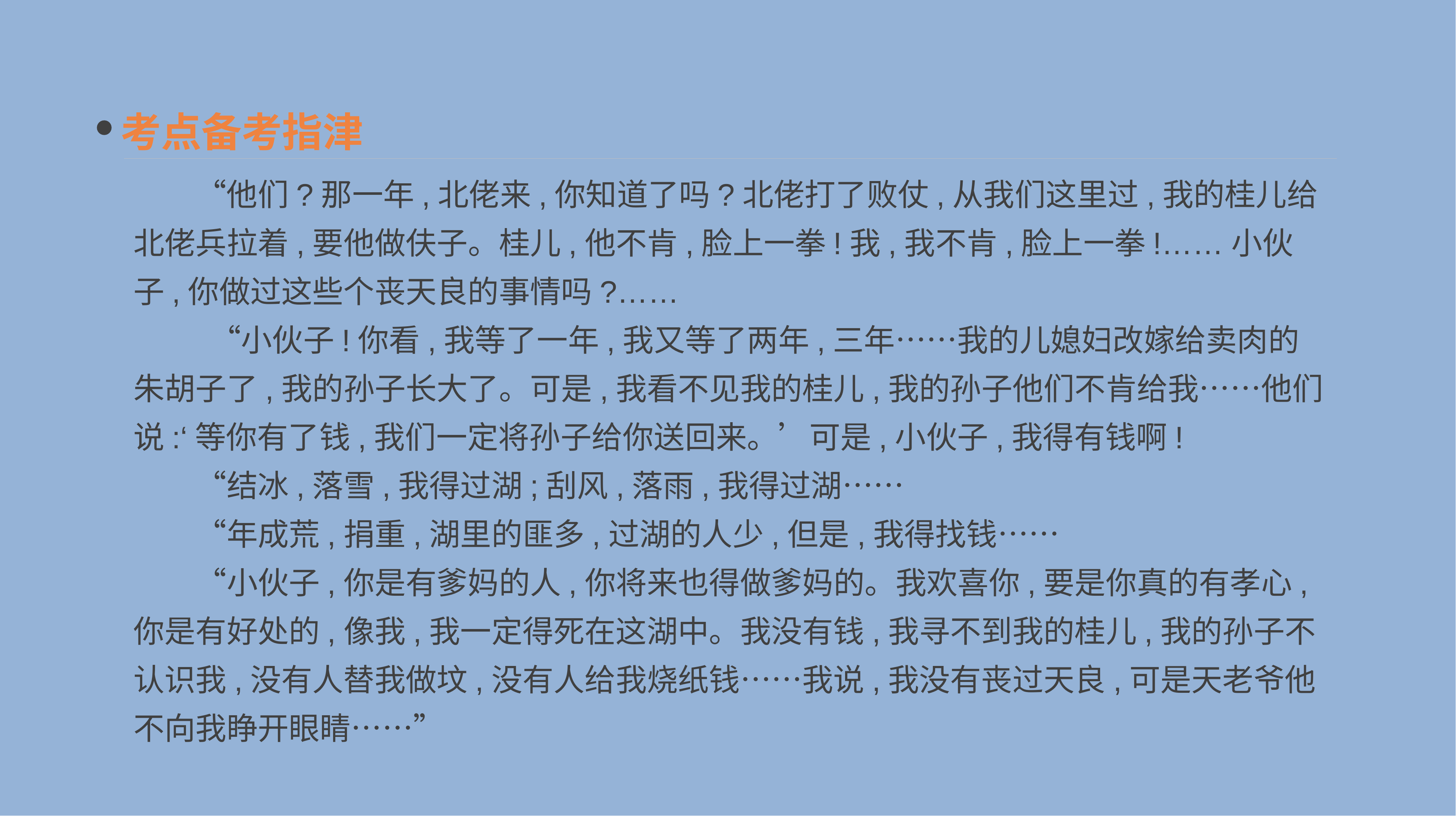

考点备考指津

　　“他们?那一年,北佬来,你知道了吗?北佬打了败仗,从我们这里过,我的桂儿给北佬兵拉着,要他做伕子。桂儿,他不肯,脸上一拳!我,我不肯,脸上一拳!……小伙子,你做过这些个丧天良的事情吗?……
 　　“小伙子!你看,我等了一年,我又等了两年,三年……我的儿媳妇改嫁给卖肉的朱胡子了,我的孙子长大了。可是,我看不见我的桂儿,我的孙子他们不肯给我……他们说:‘等你有了钱,我们一定将孙子给你送回来。’可是,小伙子,我得有钱啊!
　　“结冰,落雪,我得过湖;刮风,落雨,我得过湖……
　　“年成荒,捐重,湖里的匪多,过湖的人少,但是,我得找钱……
　　“小伙子,你是有爹妈的人,你将来也得做爹妈的。我欢喜你,要是你真的有孝心,你是有好处的,像我,我一定得死在这湖中。我没有钱,我寻不到我的桂儿,我的孙子不认识我,没有人替我做坟,没有人给我烧纸钱……我说,我没有丧过天良,可是天老爷他不向我睁开眼睛……”